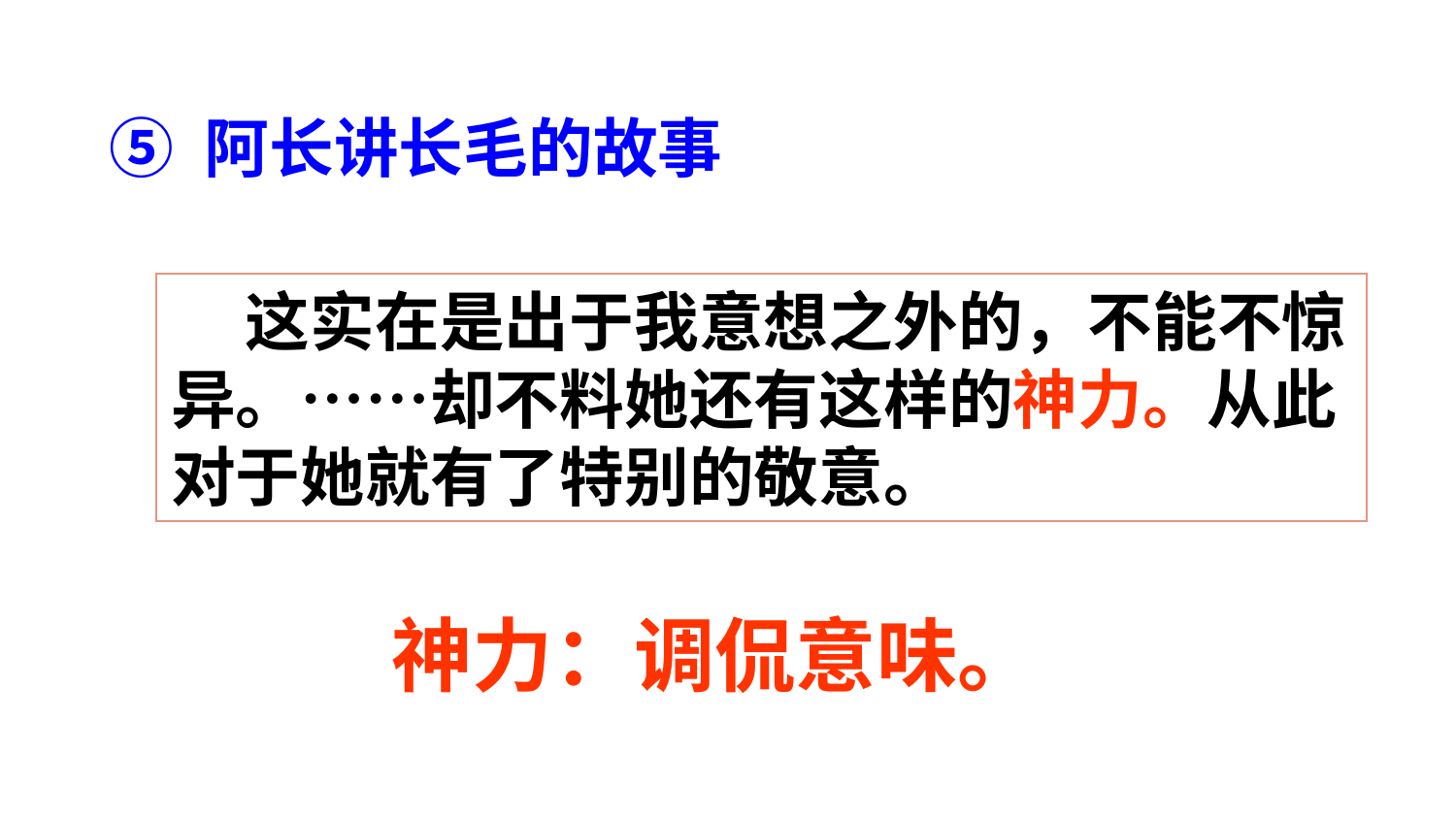

⑤ 阿长讲长毛的故事
    这实在是出于我意想之外的，不能不惊异。……却不料她还有这样的神力。从此对于她就有了特别的敬意。
神力：调侃意味。